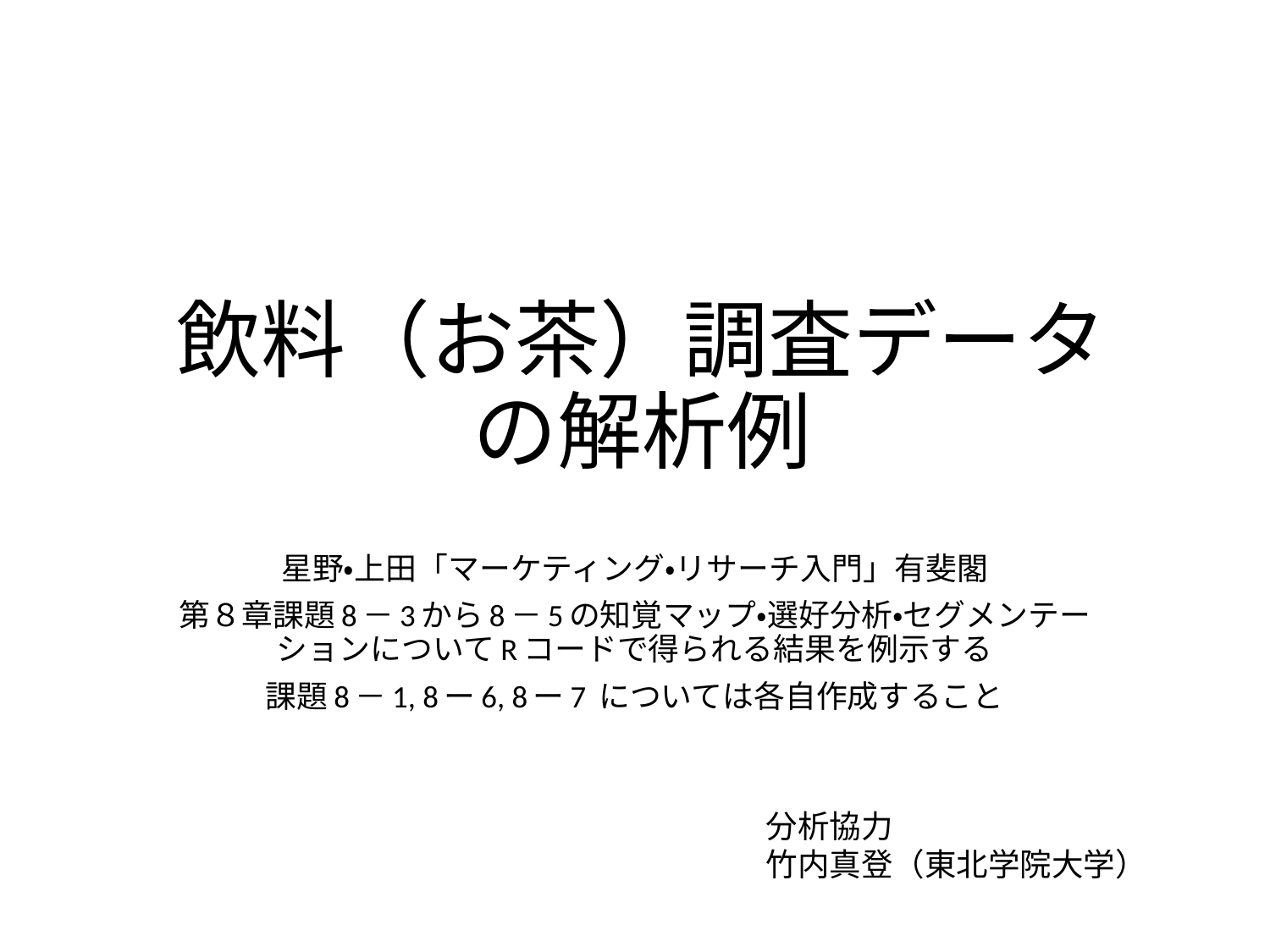

# 飲料（お茶）調査データの解析例

星野・上田「マーケティング・リサーチ入門」有斐閣
第８章課題8－3から8－5の知覚マップ・選好分析・セグメンテーションについてRコードで得られる結果を例示する
課題8－1, 8ー6, 8ー7 については各自作成すること

分析協力
竹内真登（東北学院大学）